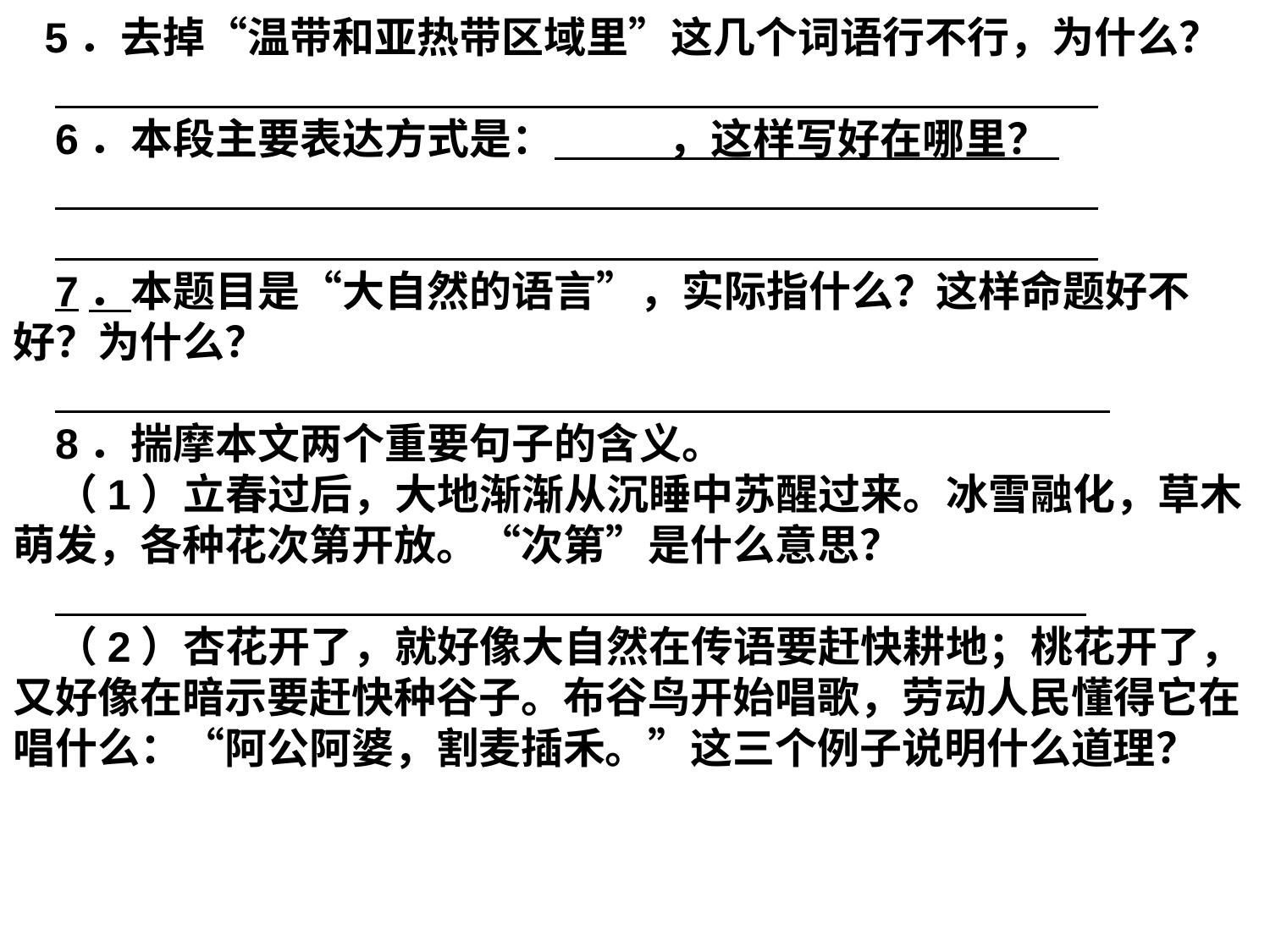

5．去掉“温带和亚热带区域里”这几个词语行不行，为什么？

6．本段主要表达方式是：            ，这样写好在哪里？

7．本题目是“大自然的语言”，实际指什么？这样命题好不好？为什么？

8．揣摩本文两个重要句子的含义。
（1）立春过后，大地渐渐从沉睡中苏醒过来。冰雪融化，草木萌发，各种花次第开放。“次第”是什么意思？

（2）杏花开了，就好像大自然在传语要赶快耕地；桃花开了，又好像在暗示要赶快种谷子。布谷鸟开始唱歌，劳动人民懂得它在唱什么：“阿公阿婆，割麦插禾。”这三个例子说明什么道理？